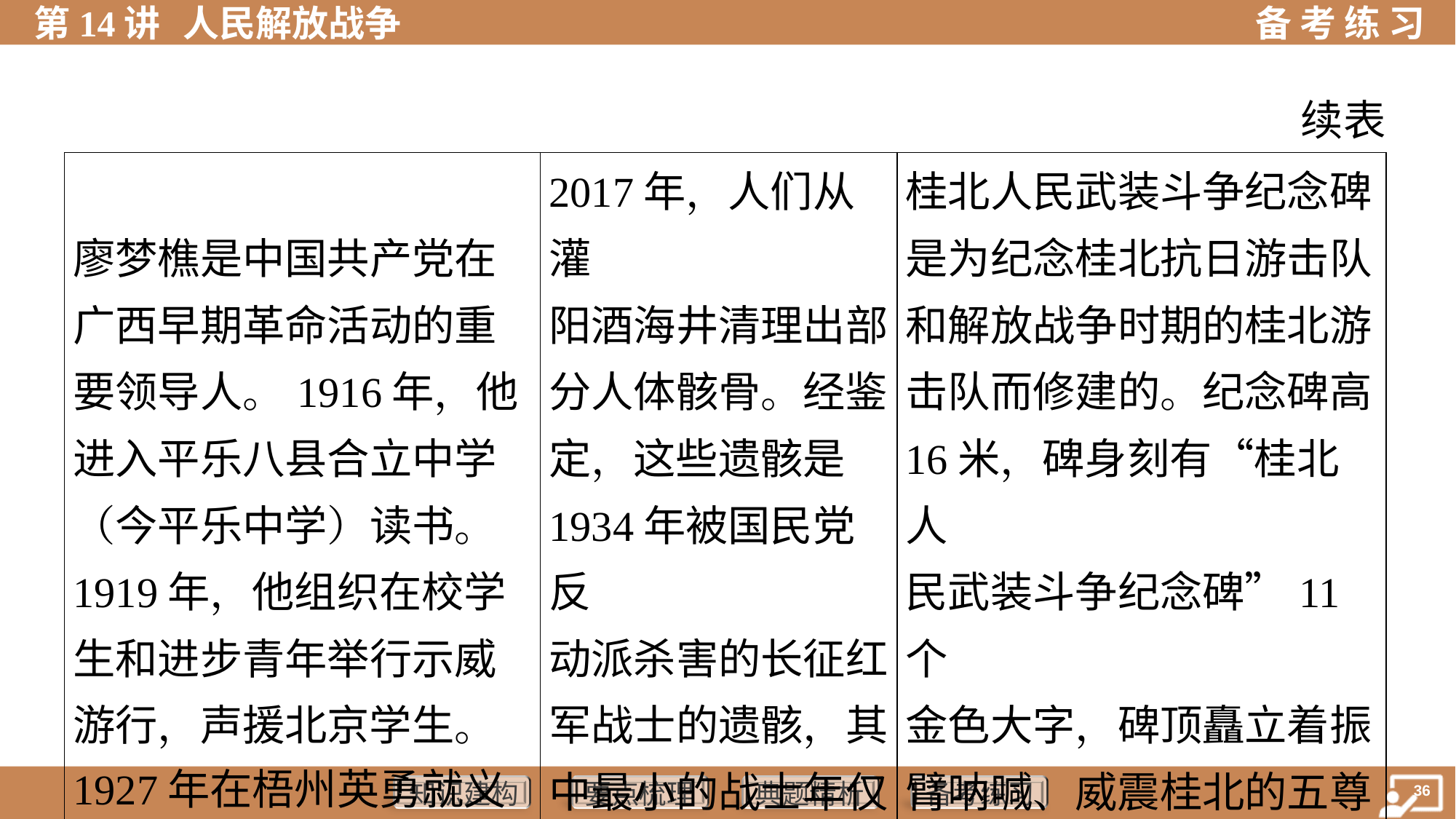

续表
| 廖梦樵是中国共产党在 广西早期革命活动的重 要领导人。1916年，他 进入平乐八县合立中学 （今平乐中学）读书。 1919年，他组织在校学 生和进步青年举行示威 游行，声援北京学生。 1927年在梧州英勇就义 | 2017年，人们从灌 阳酒海井清理出部 分人体骸骨。经鉴 定，这些遗骸是 1934年被国民党反 动派杀害的长征红 军战士的遗骸，其 中最小的战士年仅 15岁 | 桂北人民武装斗争纪念碑 是为纪念桂北抗日游击队 和解放战争时期的桂北游 击队而修建的。纪念碑高 16米，碑身刻有“桂北人 民武装斗争纪念碑”11个 金色大字，碑顶矗立着振 臂呐喊、威震桂北的五尊 游击队队员的铜像 |
| --- | --- | --- |